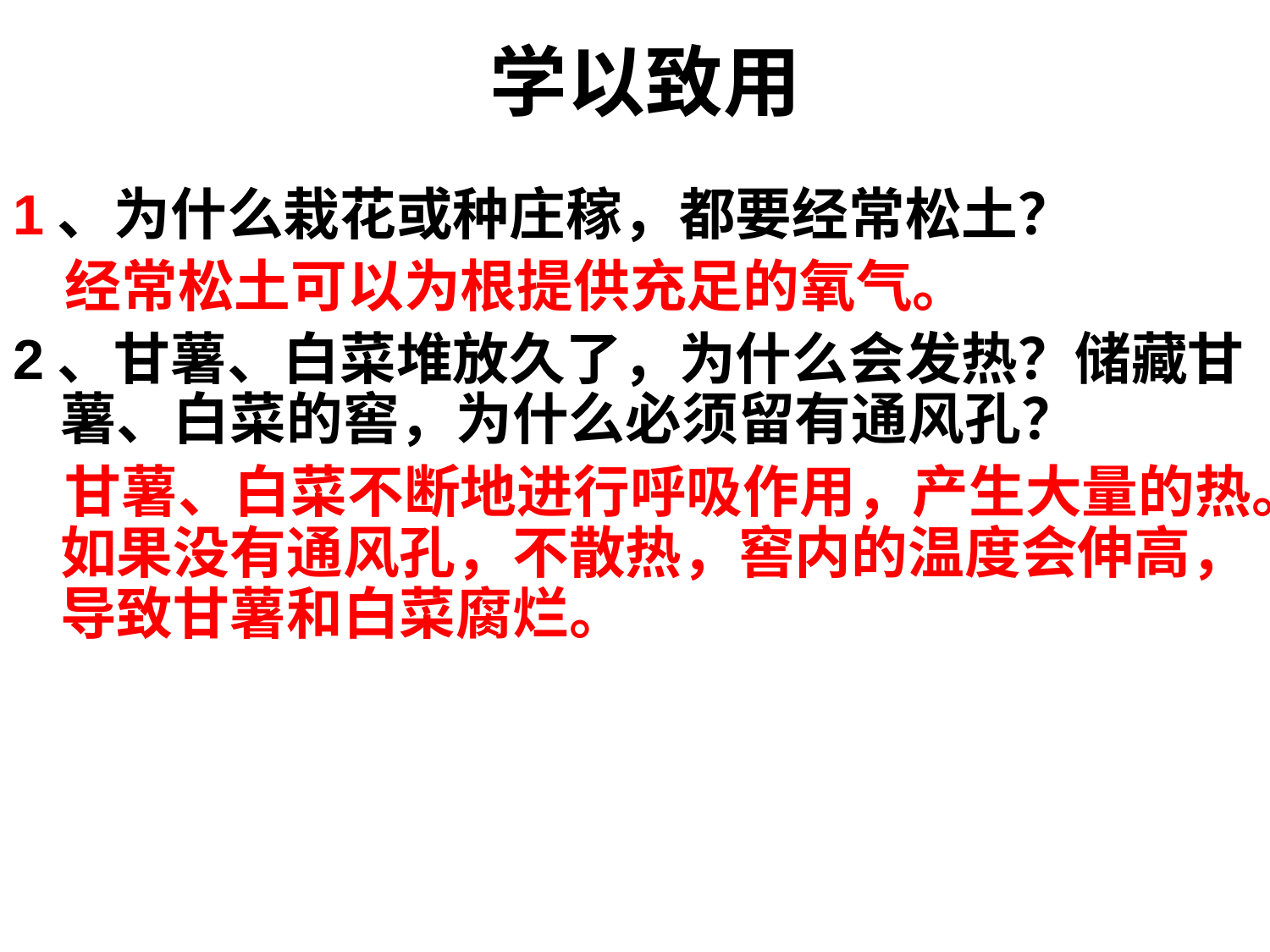

# 学以致用

1、为什么栽花或种庄稼，都要经常松土？
   经常松土可以为根提供充足的氧气。
2、甘薯、白菜堆放久了，为什么会发热？储藏甘薯、白菜的窖，为什么必须留有通风孔？
   甘薯、白菜不断地进行呼吸作用，产生大量的热。如果没有通风孔，不散热，窖内的温度会伸高，导致甘薯和白菜腐烂。